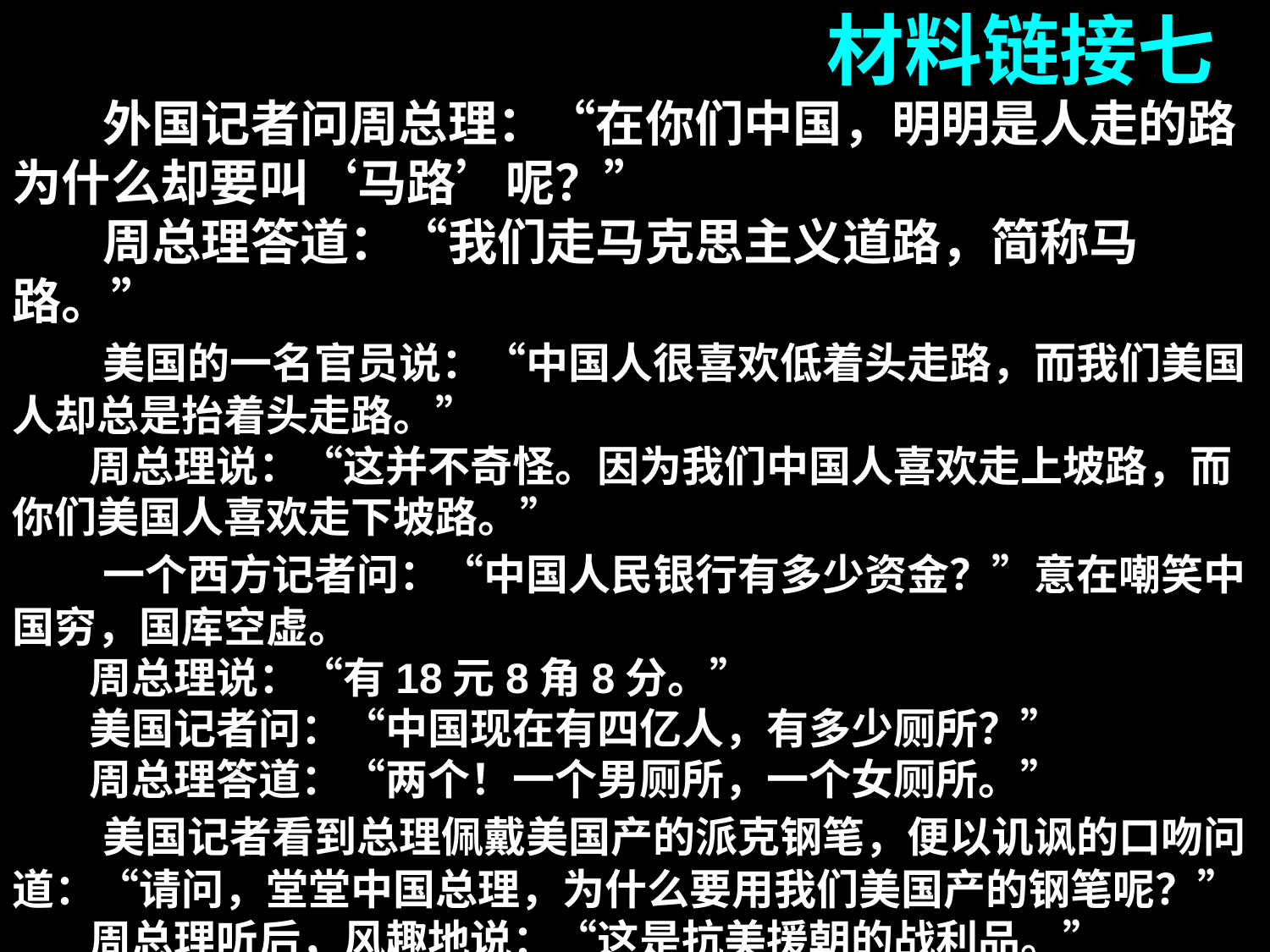

材料链接七

       外国记者问周总理：“在你们中国，明明是人走的路为什么却要叫‘马路’呢？”
       周总理答道：“我们走马克思主义道路，简称马路。”
       美国的一名官员说：“中国人很喜欢低着头走路，而我们美国人却总是抬着头走路。”
       周总理说：“这并不奇怪。因为我们中国人喜欢走上坡路，而你们美国人喜欢走下坡路。”
       一个西方记者问：“中国人民银行有多少资金？”意在嘲笑中国穷，国库空虚。
       周总理说：“有18元8角8分。”
       美国记者问：“中国现在有四亿人，有多少厕所？”
       周总理答道：“两个！一个男厕所，一个女厕所。”
       美国记者看到总理佩戴美国产的派克钢笔，便以讥讽的口吻问道：“请问，堂堂中国总理，为什么要用我们美国产的钢笔呢？”
       周总理听后，风趣地说：“这是抗美援朝的战利品。”